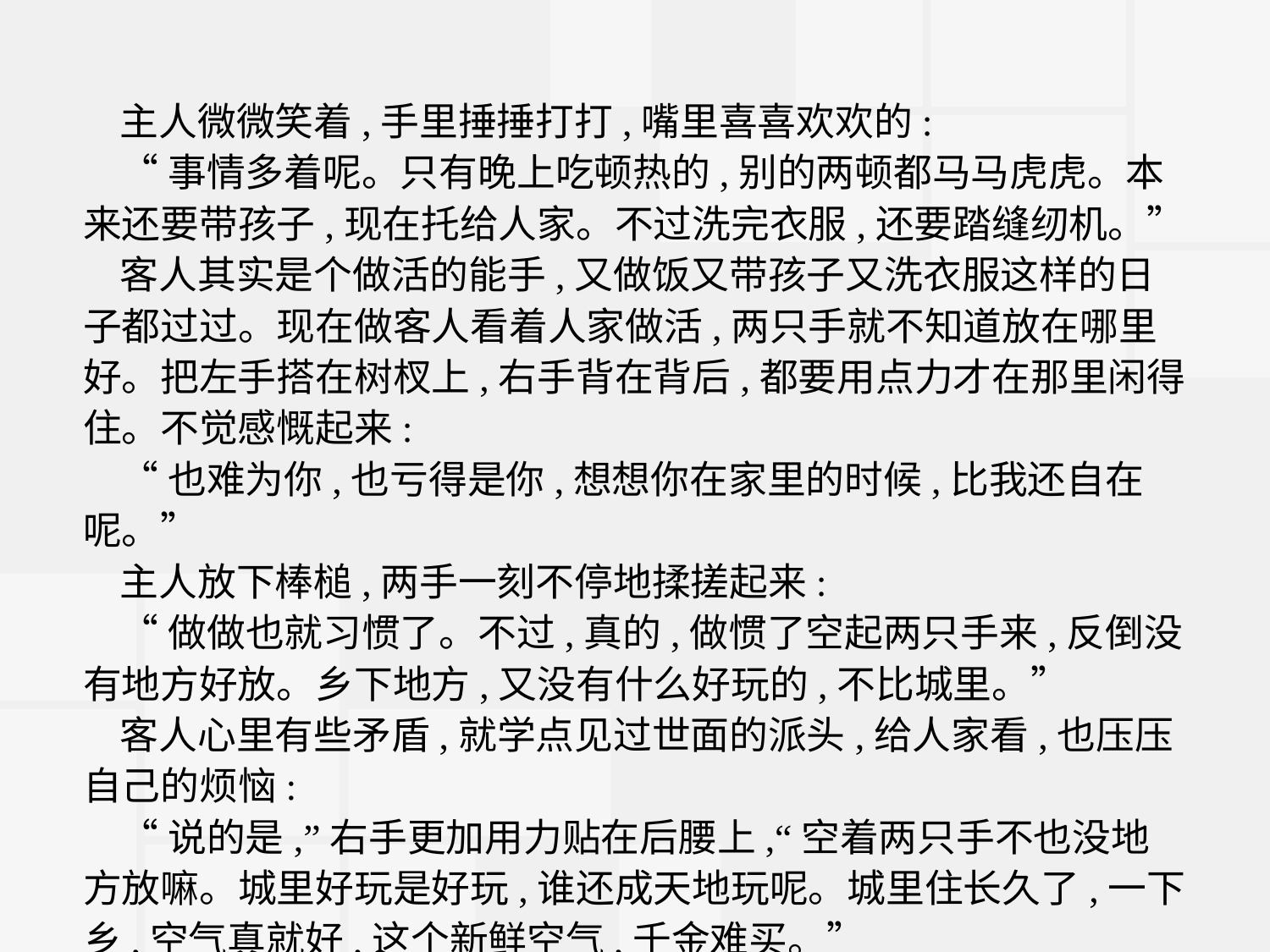

主人微微笑着,手里捶捶打打,嘴里喜喜欢欢的:
“事情多着呢。只有晚上吃顿热的,别的两顿都马马虎虎。本来还要带孩子,现在托给人家。不过洗完衣服,还要踏缝纫机。”
客人其实是个做活的能手,又做饭又带孩子又洗衣服这样的日子都过过。现在做客人看着人家做活,两只手就不知道放在哪里好。把左手搭在树杈上,右手背在背后,都要用点力才在那里闲得住。不觉感慨起来:
“也难为你,也亏得是你,想想你在家里的时候,比我还自在呢。”
主人放下棒槌,两手一刻不停地揉搓起来:
“做做也就习惯了。不过,真的,做惯了空起两只手来,反倒没有地方好放。乡下地方,又没有什么好玩的,不比城里。”
客人心里有些矛盾,就学点见过世面的派头,给人家看,也压压自己的烦恼:
“说的是,”右手更加用力贴在后腰上,“空着两只手不也没地方放嘛。城里好玩是好玩,谁还成天地玩呢。城里住长久了,一下乡,空气真就好,这个新鲜空气,千金难买。”